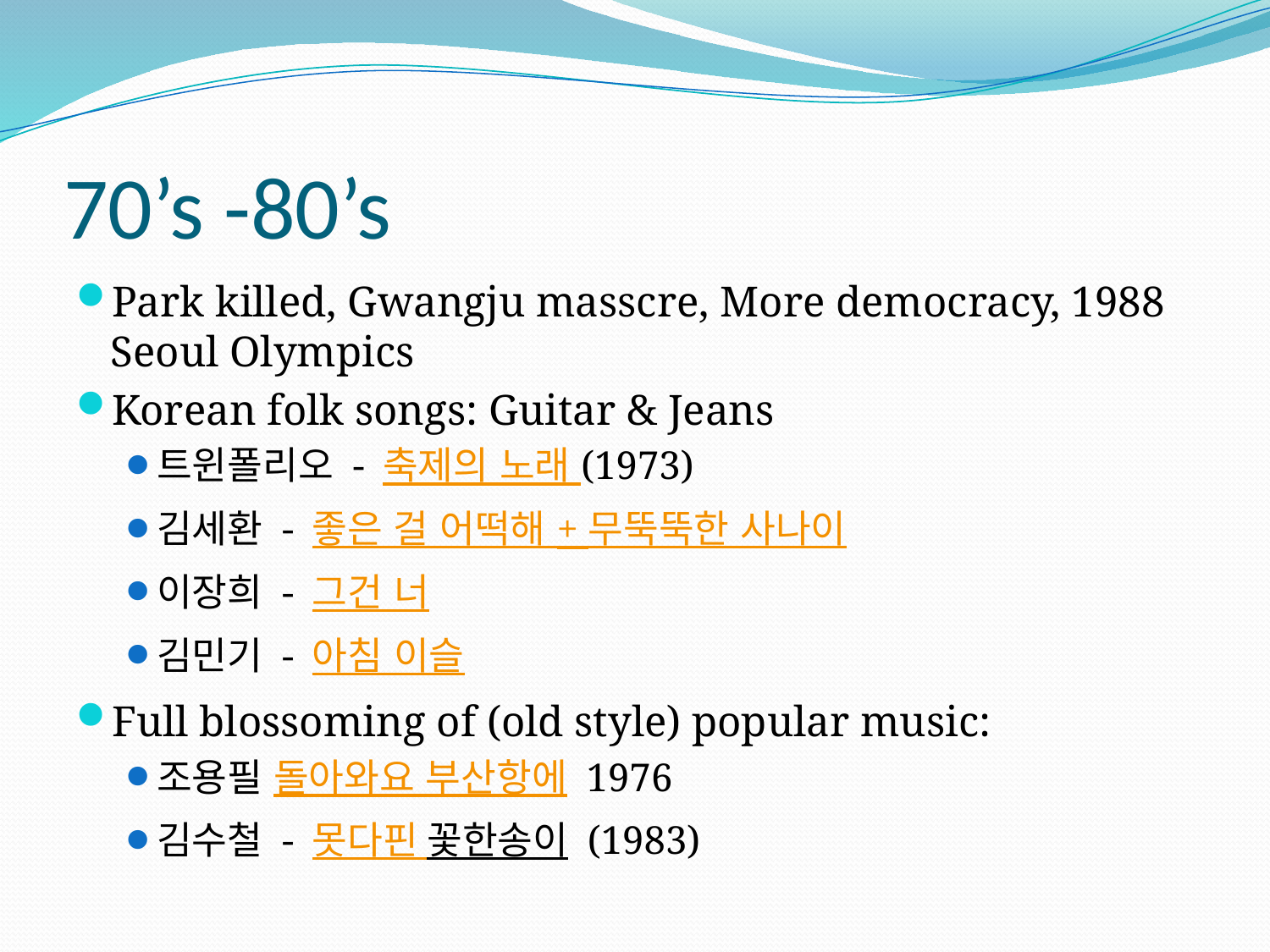

# 70’s -80’s
Park killed, Gwangju masscre, More democracy, 1988 Seoul Olympics
Korean folk songs: Guitar & Jeans
트윈폴리오 - 축제의 노래 (1973)
김세환 - 좋은 걸 어떡해 + 무뚝뚝한 사나이
이장희 - 그건 너
김민기 - 아침 이슬
Full blossoming of (old style) popular music:
조용필 돌아와요 부산항에 1976
김수철 - 못다핀 꽃한송이 (1983)